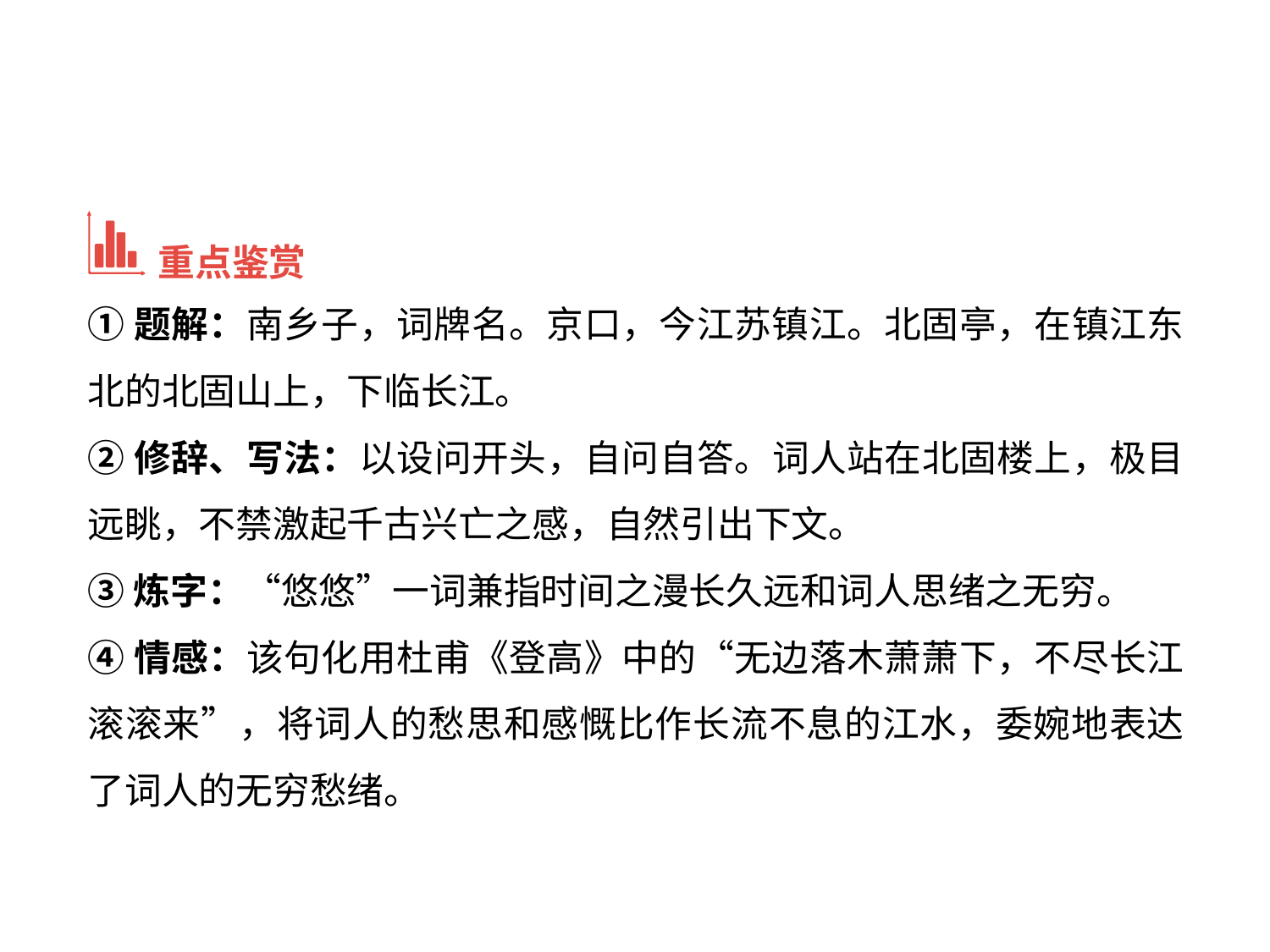

重点鉴赏
①题解：南乡子，词牌名。京口，今江苏镇江。北固亭，在镇江东北的北固山上，下临长江。
②修辞、写法：以设问开头，自问自答。词人站在北固楼上，极目远眺，不禁激起千古兴亡之感，自然引出下文。
③炼字：“悠悠”一词兼指时间之漫长久远和词人思绪之无穷。
④情感：该句化用杜甫《登高》中的“无边落木萧萧下，不尽长江滚滚来”，将词人的愁思和感慨比作长流不息的江水，委婉地表达了词人的无穷愁绪。